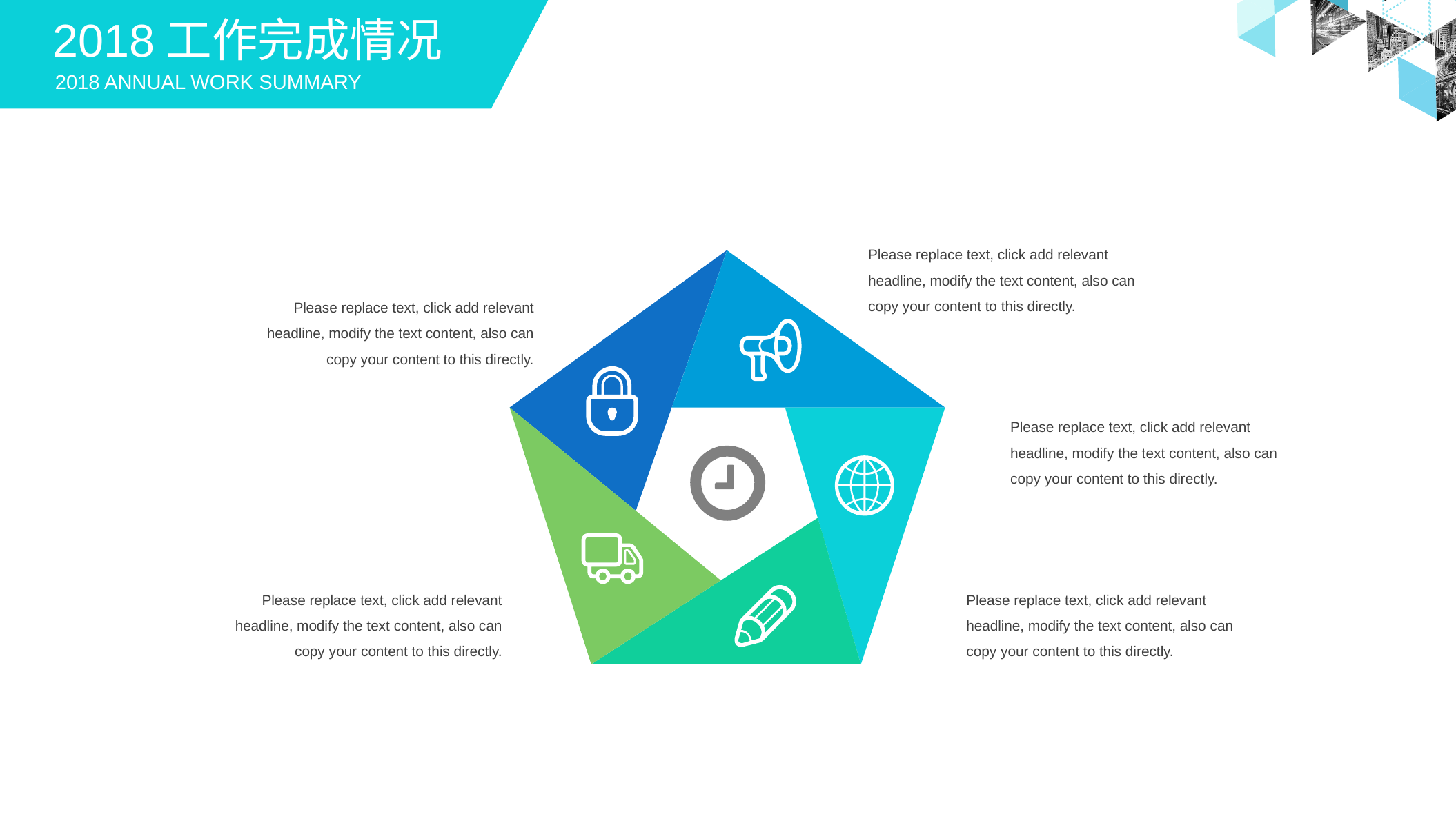

2018工作完成情况
2018 ANNUAL WORK SUMMARY
Please replace text, click add relevant headline, modify the text content, also can copy your content to this directly.

Please replace text, click add relevant headline, modify the text content, also can copy your content to this directly.

Please replace text, click add relevant headline, modify the text content, also can copy your content to this directly.

Please replace text, click add relevant headline, modify the text content, also can copy your content to this directly.
Please replace text, click add relevant headline, modify the text content, also can copy your content to this directly.